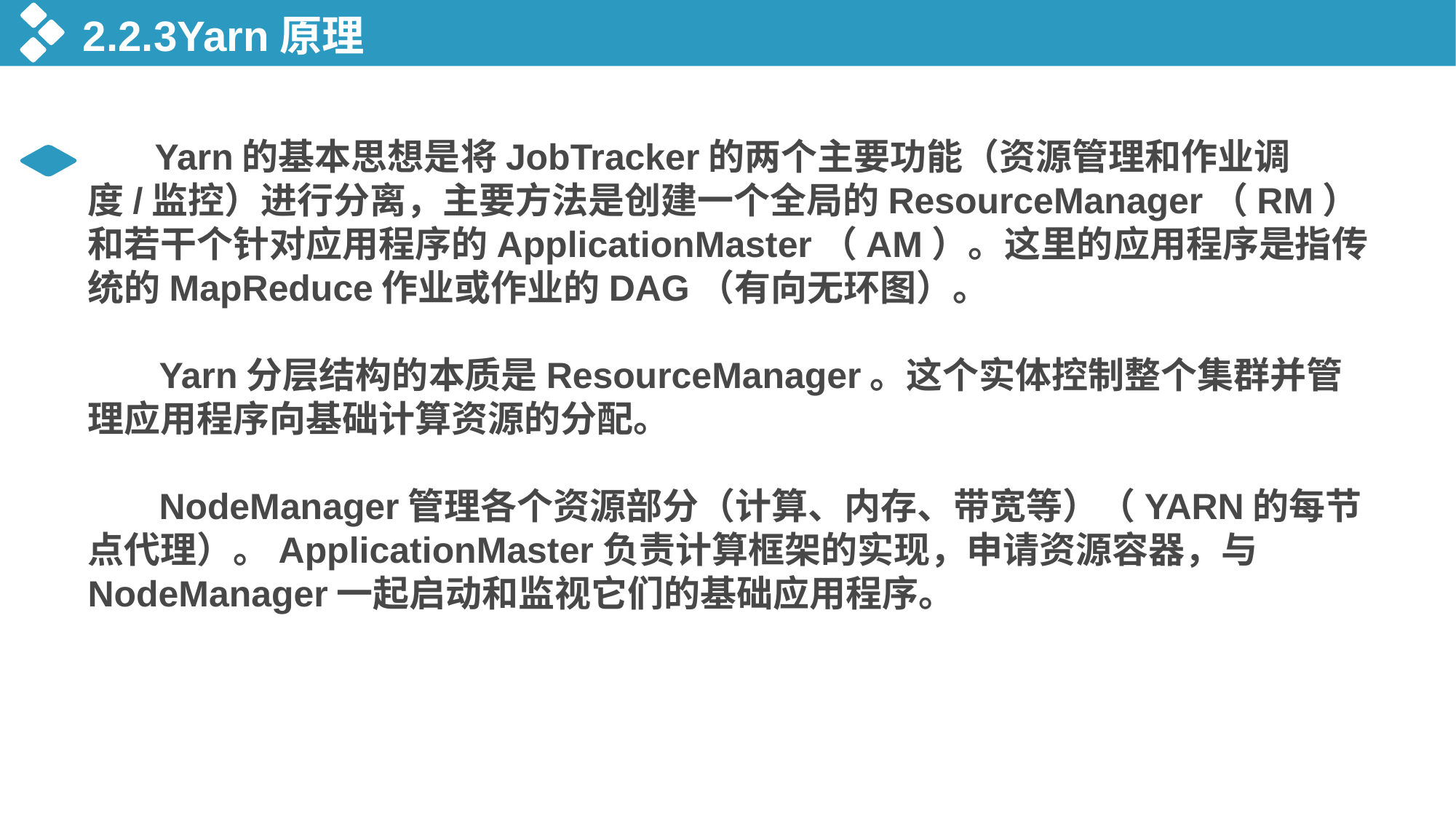

2.2.3Yarn原理
        Yarn的基本思想是将JobTracker的两个主要功能（资源管理和作业调度/监控）进行分离，主要方法是创建一个全局的ResourceManager（RM）和若干个针对应用程序的ApplicationMaster（AM）。这里的应用程序是指传统的MapReduce作业或作业的DAG（有向无环图）。

       Yarn分层结构的本质是ResourceManager。这个实体控制整个集群并管理应用程序向基础计算资源的分配。

       NodeManager管理各个资源部分（计算、内存、带宽等）（YARN的每节点代理）。ApplicationMaster负责计算框架的实现，申请资源容器，与NodeManager一起启动和监视它们的基础应用程序。